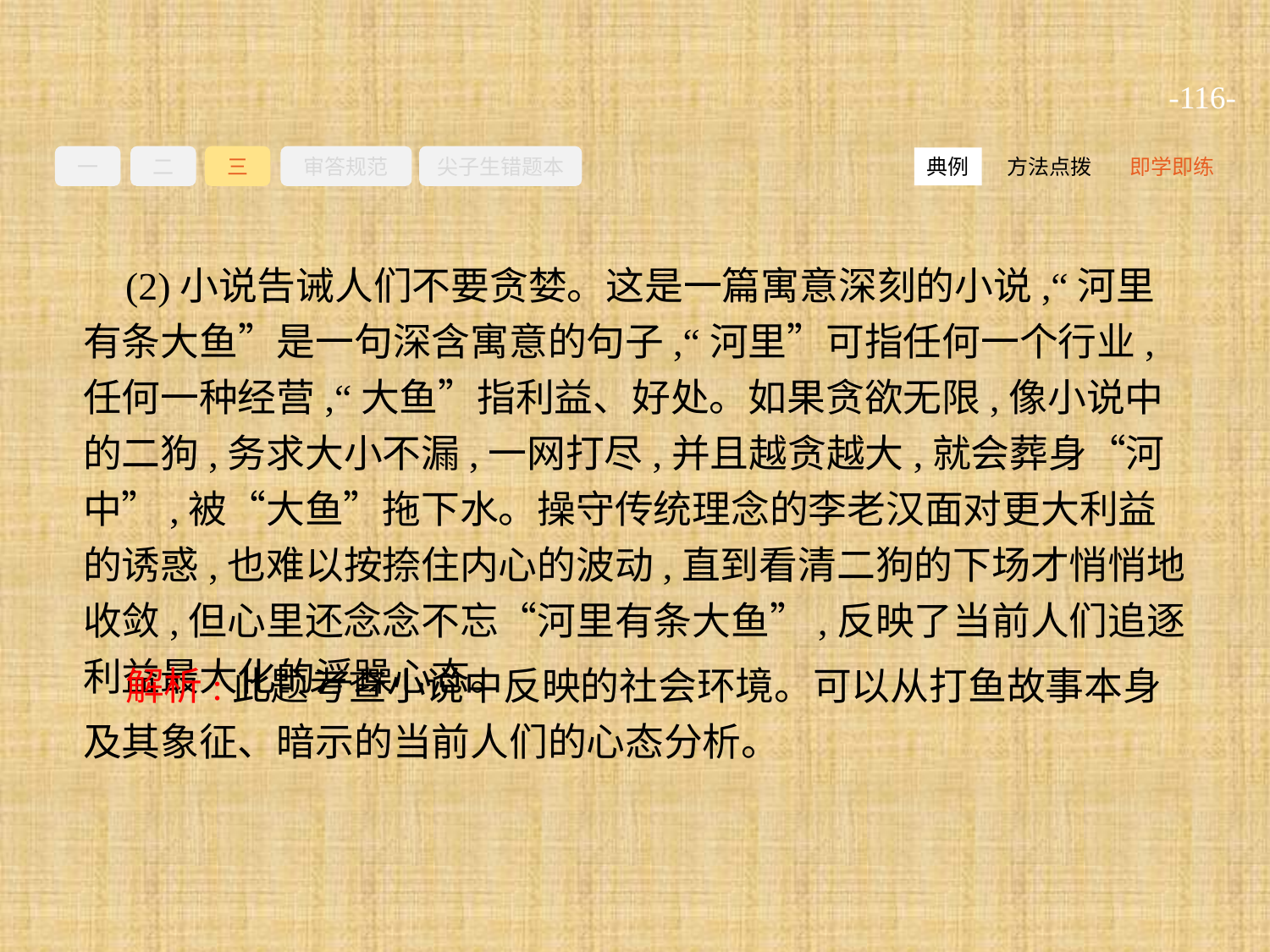

-116-
一
二
三
审答规范
尖子生错题本
方法点拨
即学即练
典例
(2)小说告诫人们不要贪婪。这是一篇寓意深刻的小说,“河里有条大鱼”是一句深含寓意的句子,“河里”可指任何一个行业,任何一种经营,“大鱼”指利益、好处。如果贪欲无限,像小说中的二狗,务求大小不漏,一网打尽,并且越贪越大,就会葬身“河中”,被“大鱼”拖下水。操守传统理念的李老汉面对更大利益的诱惑,也难以按捺住内心的波动,直到看清二狗的下场才悄悄地收敛,但心里还念念不忘“河里有条大鱼”,反映了当前人们追逐利益最大化的浮躁心态。
解析:此题考查小说中反映的社会环境。可以从打鱼故事本身及其象征、暗示的当前人们的心态分析。